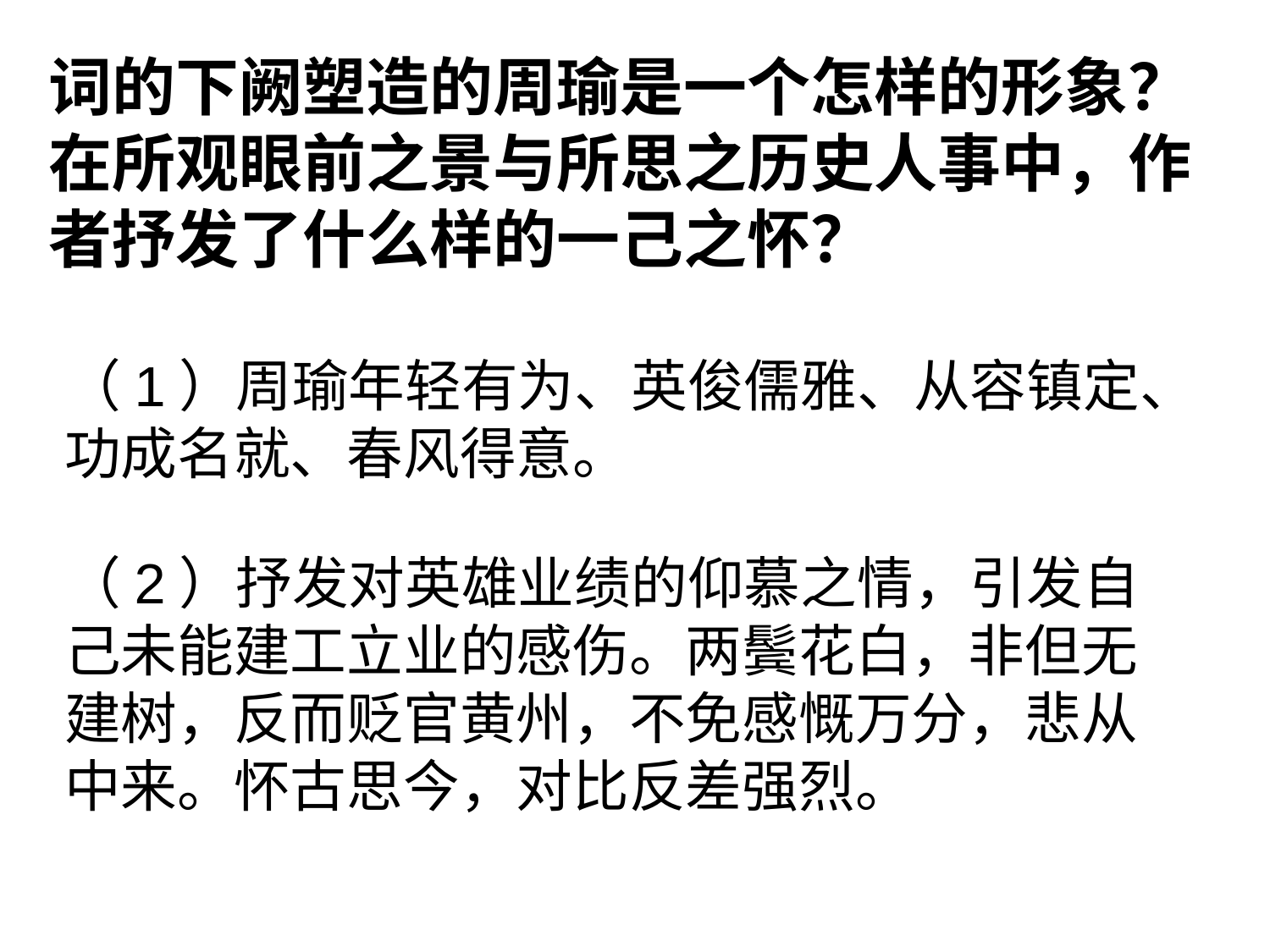

词的下阙塑造的周瑜是一个怎样的形象？在所观眼前之景与所思之历史人事中，作者抒发了什么样的一己之怀？
（1）周瑜年轻有为、英俊儒雅、从容镇定、功成名就、春风得意。
（2）抒发对英雄业绩的仰慕之情，引发自己未能建工立业的感伤。两鬓花白，非但无建树，反而贬官黄州，不免感慨万分，悲从中来。怀古思今，对比反差强烈。